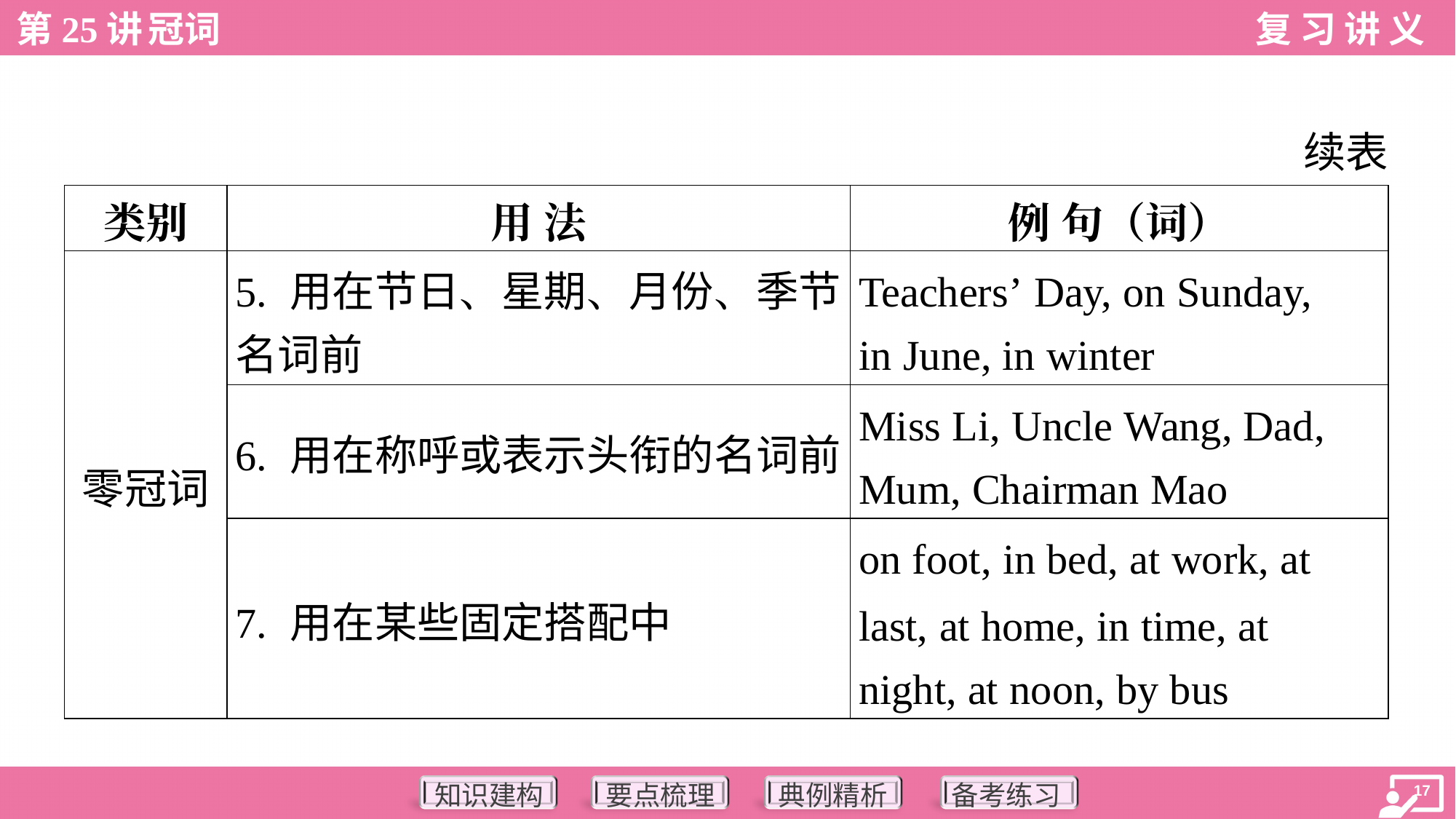

续表
| 类别 | 用 法 | 例 句（词） |
| --- | --- | --- |
| 零冠词 | 5. 用在节日、星期、月份、季节 名词前 | Teachers’ Day, on Sunday, in June, in winter |
|  | 6. 用在称呼或表示头衔的名词前 | Miss Li, Uncle Wang, Dad, Mum, Chairman Mao |
|  | 7. 用在某些固定搭配中 | on foot, in bed, at work, at last, at home, in time, at night, at noon, by bus |